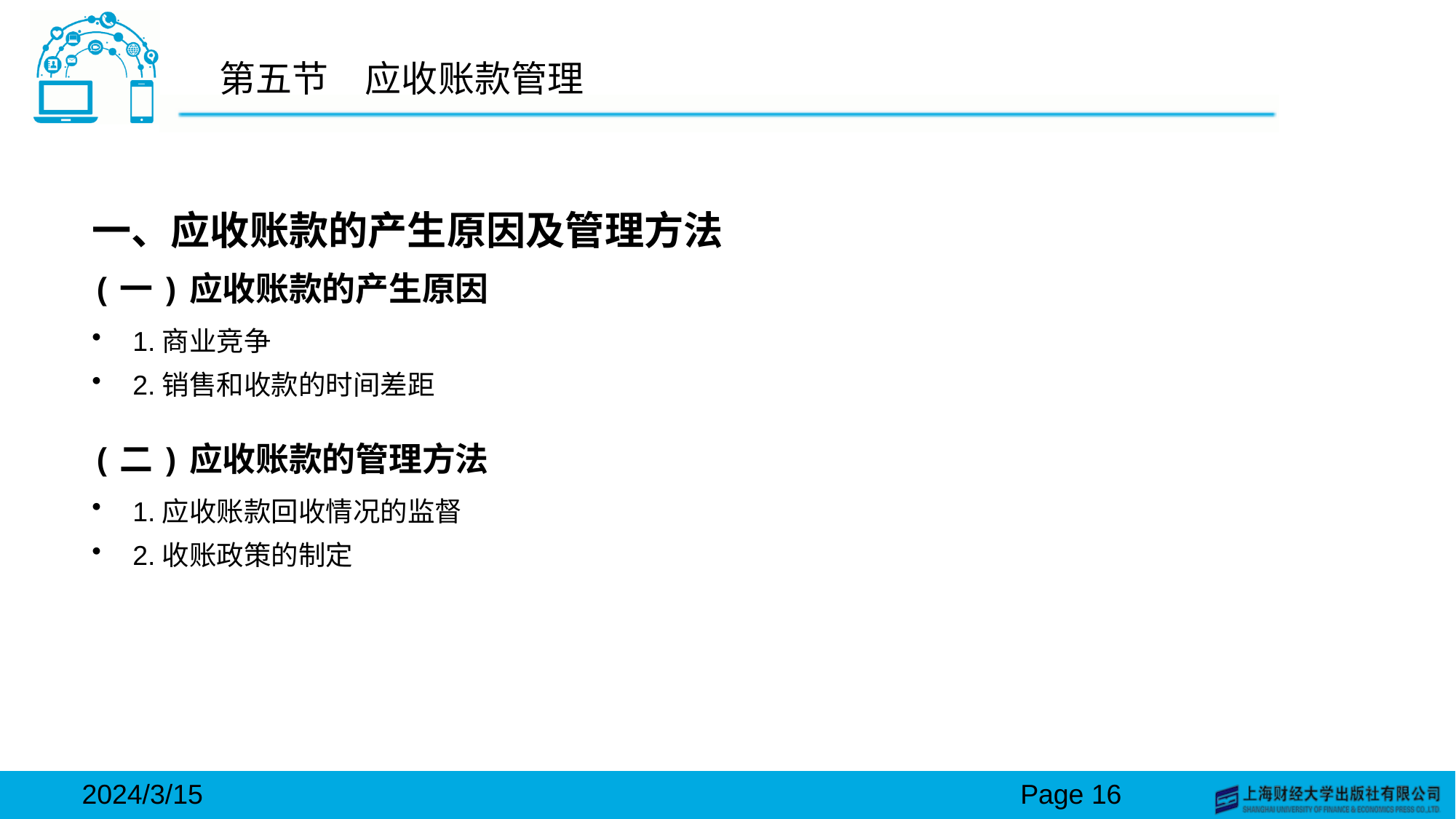

# 第五节　应收账款管理
一、应收账款的产生原因及管理方法
(一)应收账款的产生原因
1.商业竞争
2.销售和收款的时间差距
(二)应收账款的管理方法
1.应收账款回收情况的监督
2.收账政策的制定

2024/3/15
Page 16